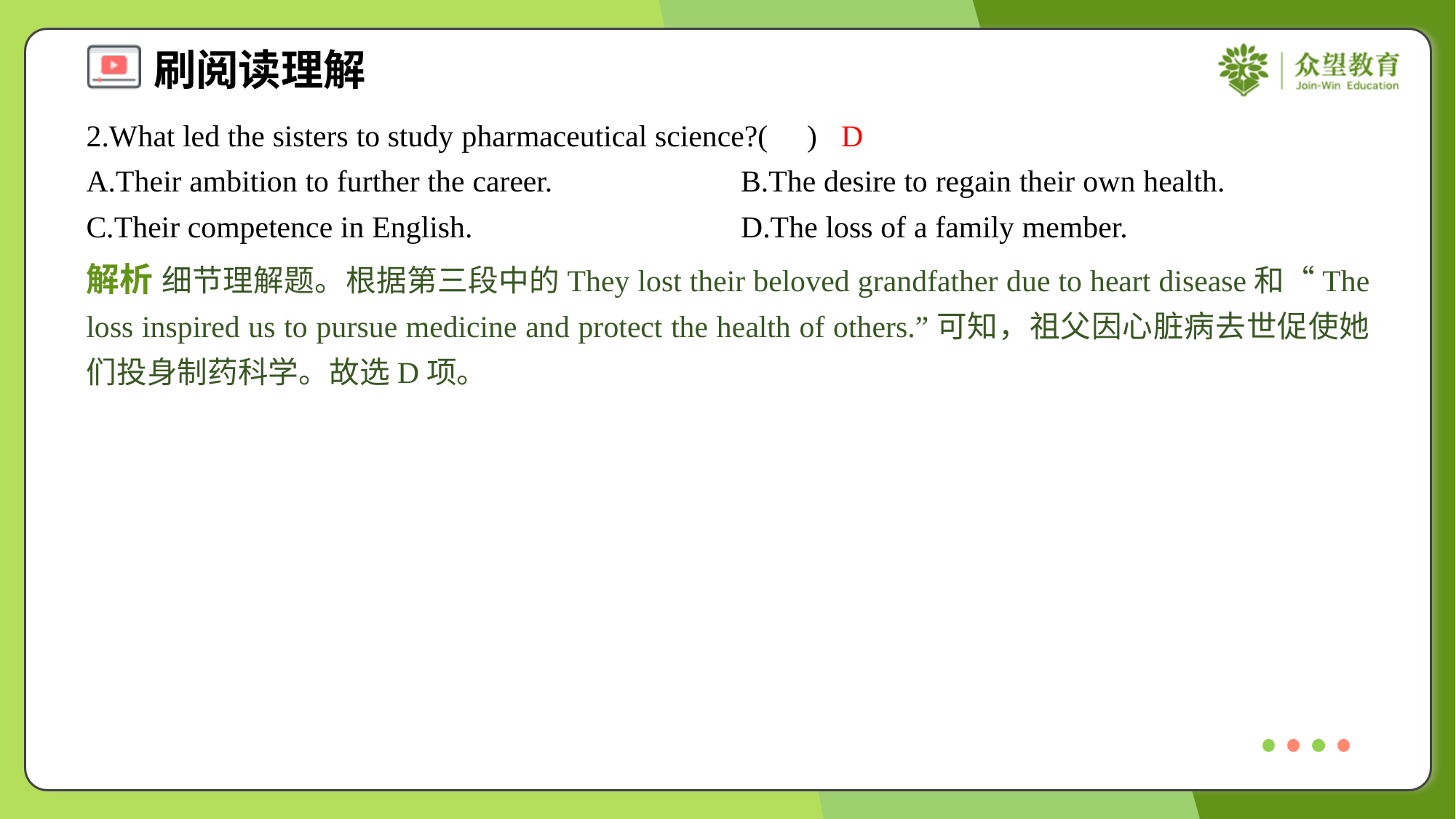

2.What led the sisters to study pharmaceutical science?(     )
D
A.Their ambition to further the career.	B.The desire to regain their own health.
C.Their competence in English.	D.The loss of a family member.
解析 细节理解题。根据第三段中的They lost their beloved grandfather due to heart disease和“The loss inspired us to pursue medicine and protect the health of others.”可知，祖父因心脏病去世促使她们投身制药科学。故选D项。